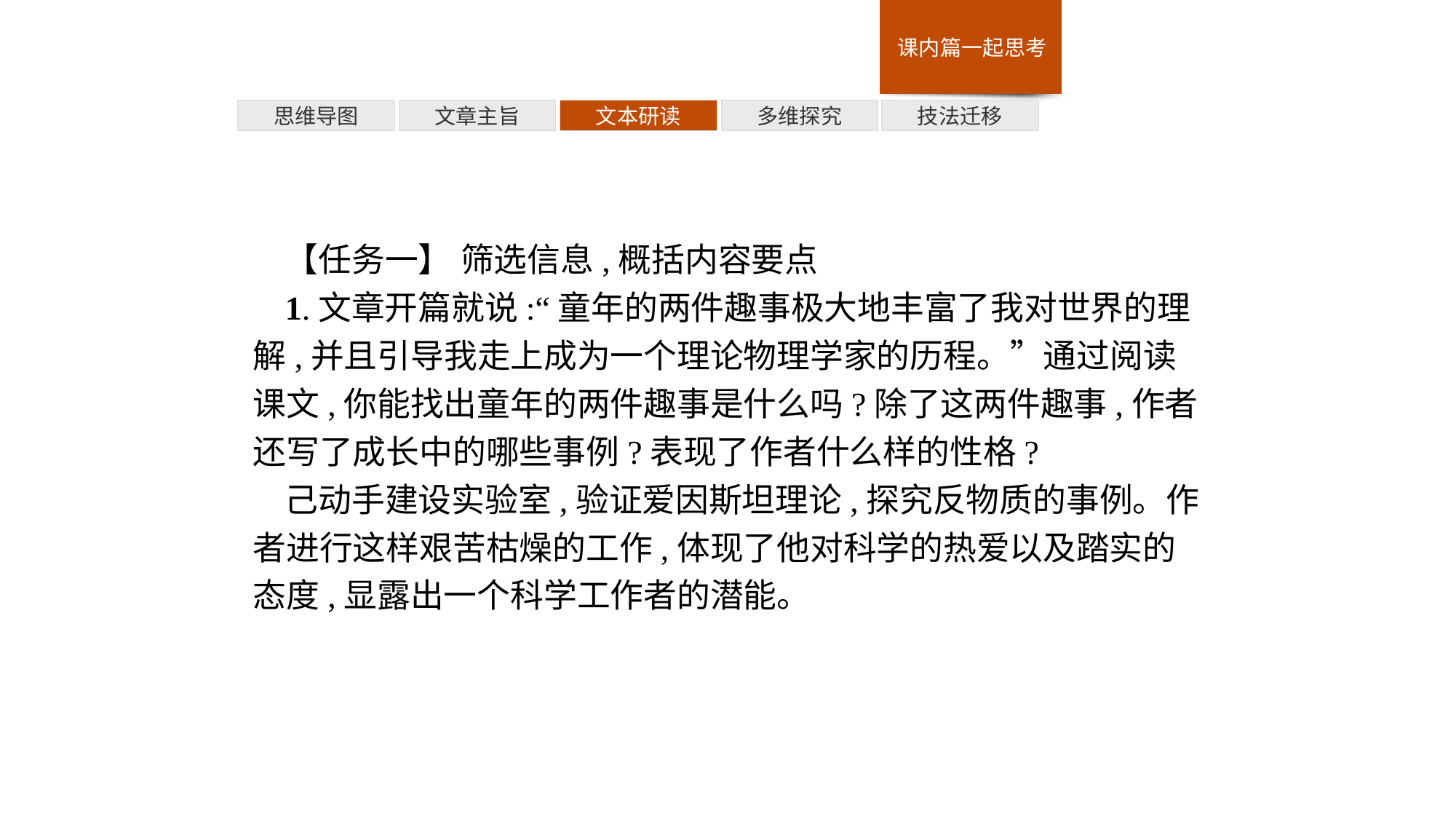

多维探究
思维导图
文章主旨
文本研读
技法迁移
【任务一】 筛选信息,概括内容要点
1.文章开篇就说:“童年的两件趣事极大地丰富了我对世界的理解,并且引导我走上成为一个理论物理学家的历程。”通过阅读课文,你能找出童年的两件趣事是什么吗?除了这两件趣事,作者还写了成长中的哪些事例?表现了作者什么样的性格?
己动手建设实验室,验证爱因斯坦理论,探究反物质的事例。作者进行这样艰苦枯燥的工作,体现了他对科学的热爱以及踏实的态度,显露出一个科学工作者的潜能。